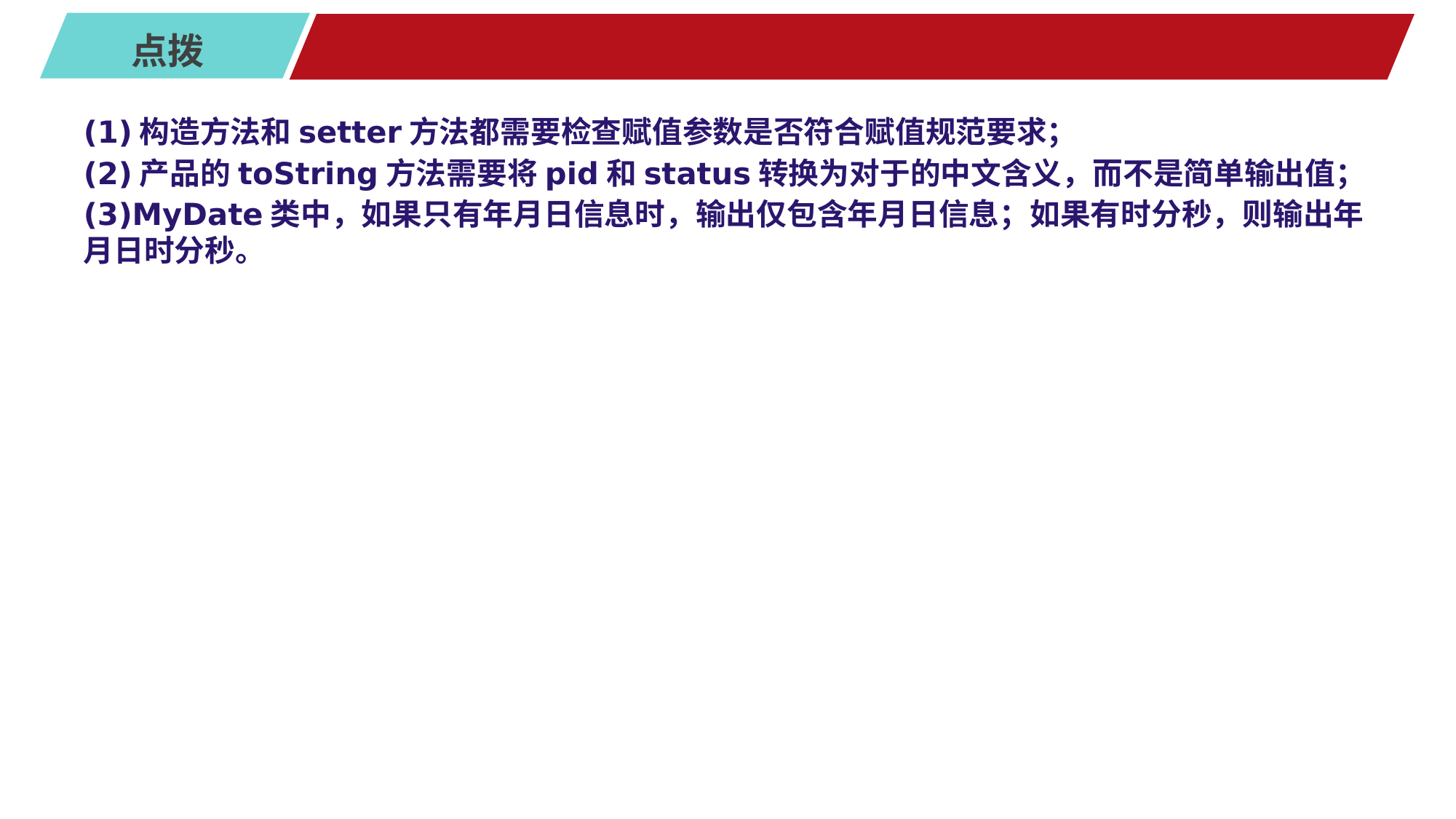

#
(1)构造方法和setter方法都需要检查赋值参数是否符合赋值规范要求；
(2)产品的toString方法需要将pid和status转换为对于的中文含义，而不是简单输出值；
(3)MyDate类中，如果只有年月日信息时，输出仅包含年月日信息；如果有时分秒，则输出年月日时分秒。